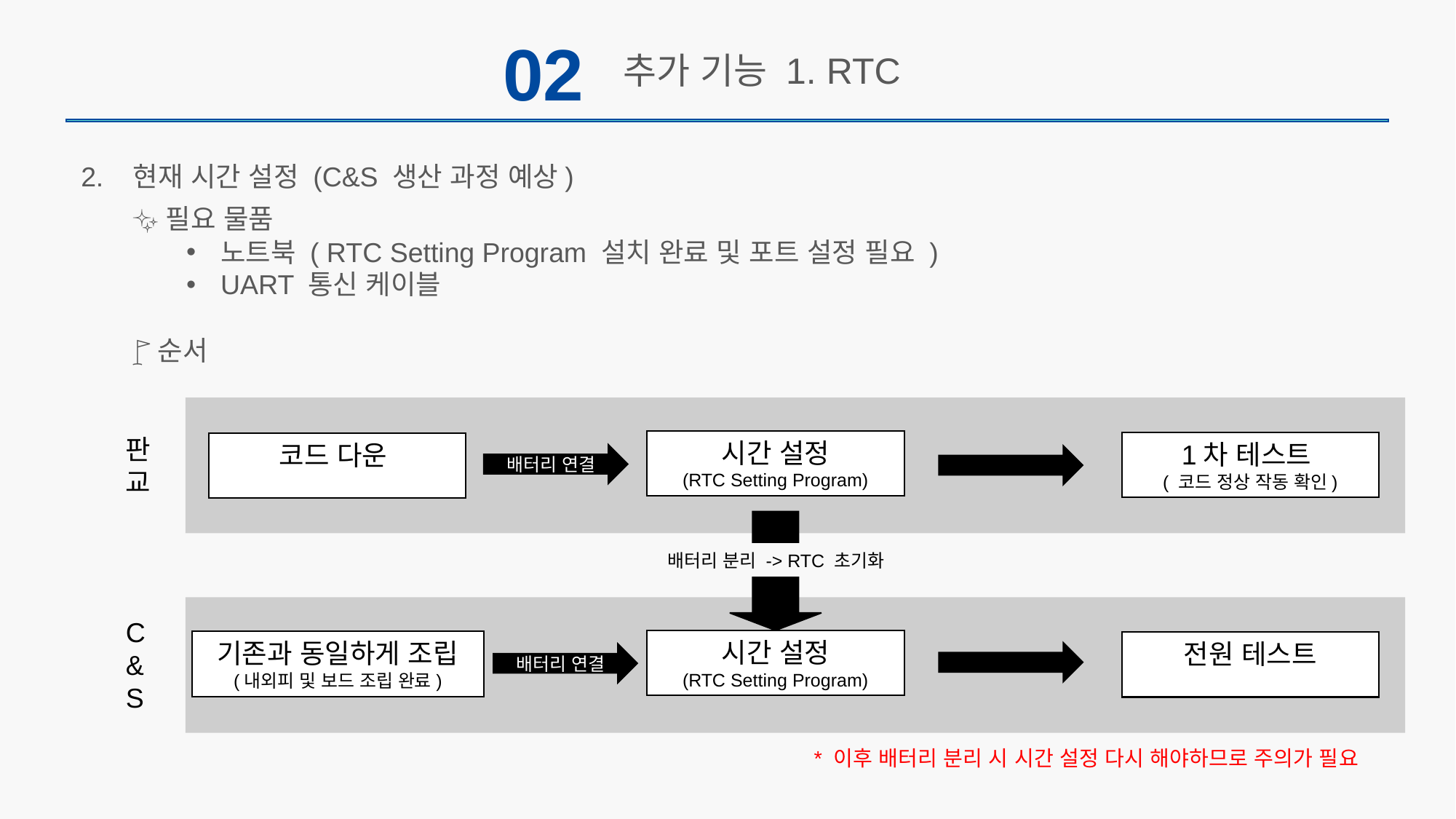

02
추가 기능 1. RTC

2.   현재 시간 설정 (C&S 생산 과정 예상)

✨필요 물품
노트북 ( RTC Setting Program 설치 완료 및 포트 설정 필요 )
UART 통신 케이블

🚩순서

시간 설정
(RTC Setting Program)
코드 다운

1차 테스트
( 코드 정상 작동 확인)
배터리 연결
판교

배터리 분리 -> RTC 초기화

기존과 동일하게 조립 (내외피 및 보드 조립 완료)
시간 설정
(RTC Setting Program)
배터리 연결
C&S
전원 테스트

* 이후 배터리 분리 시 시간 설정 다시 해야하므로 주의가 필요